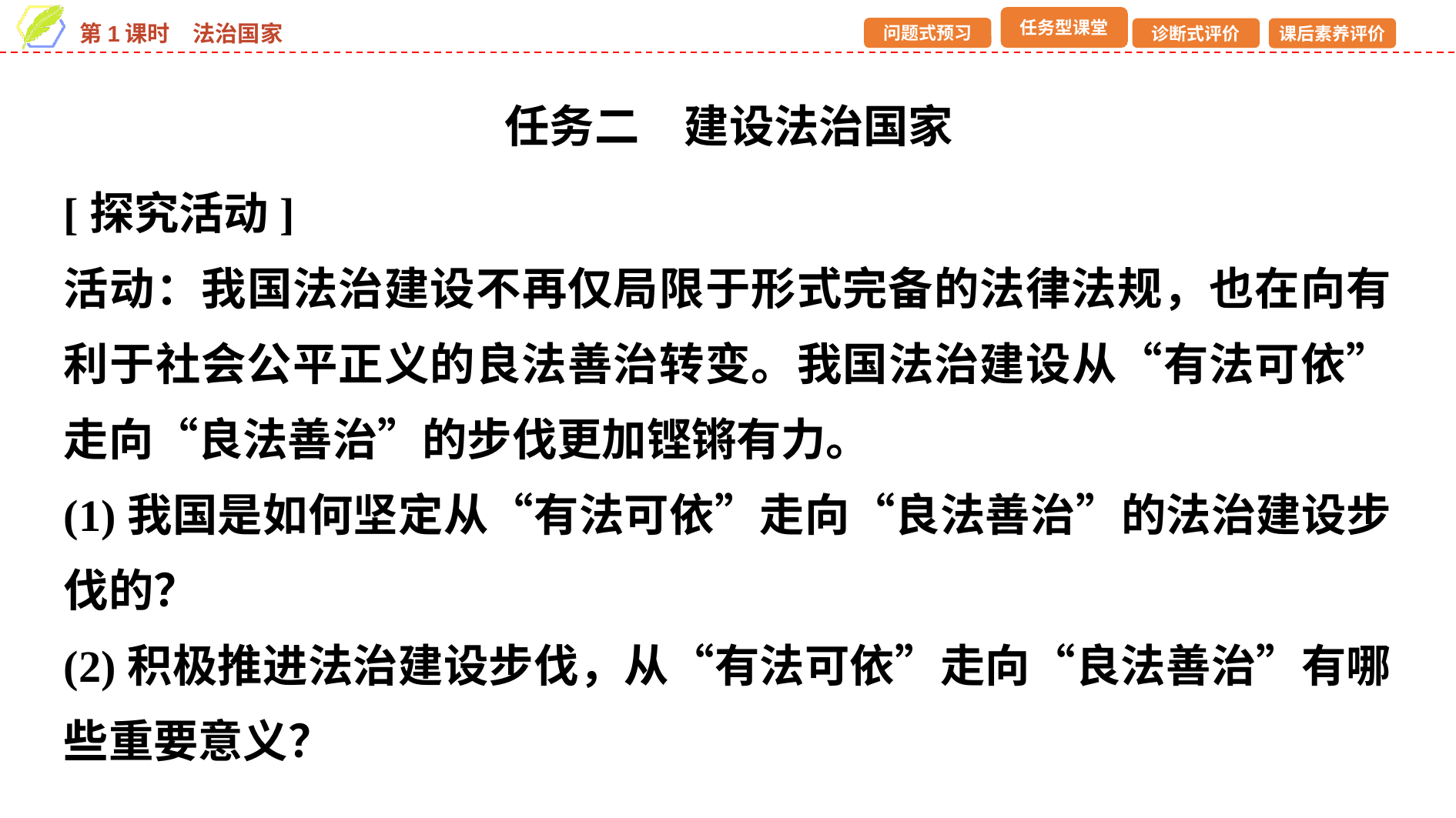

任务二　建设法治国家
[探究活动]
活动：我国法治建设不再仅局限于形式完备的法律法规，也在向有利于社会公平正义的良法善治转变。我国法治建设从“有法可依”走向“良法善治”的步伐更加铿锵有力。
(1)我国是如何坚定从“有法可依”走向“良法善治”的法治建设步伐的？
(2)积极推进法治建设步伐，从“有法可依”走向“良法善治”有哪些重要意义？